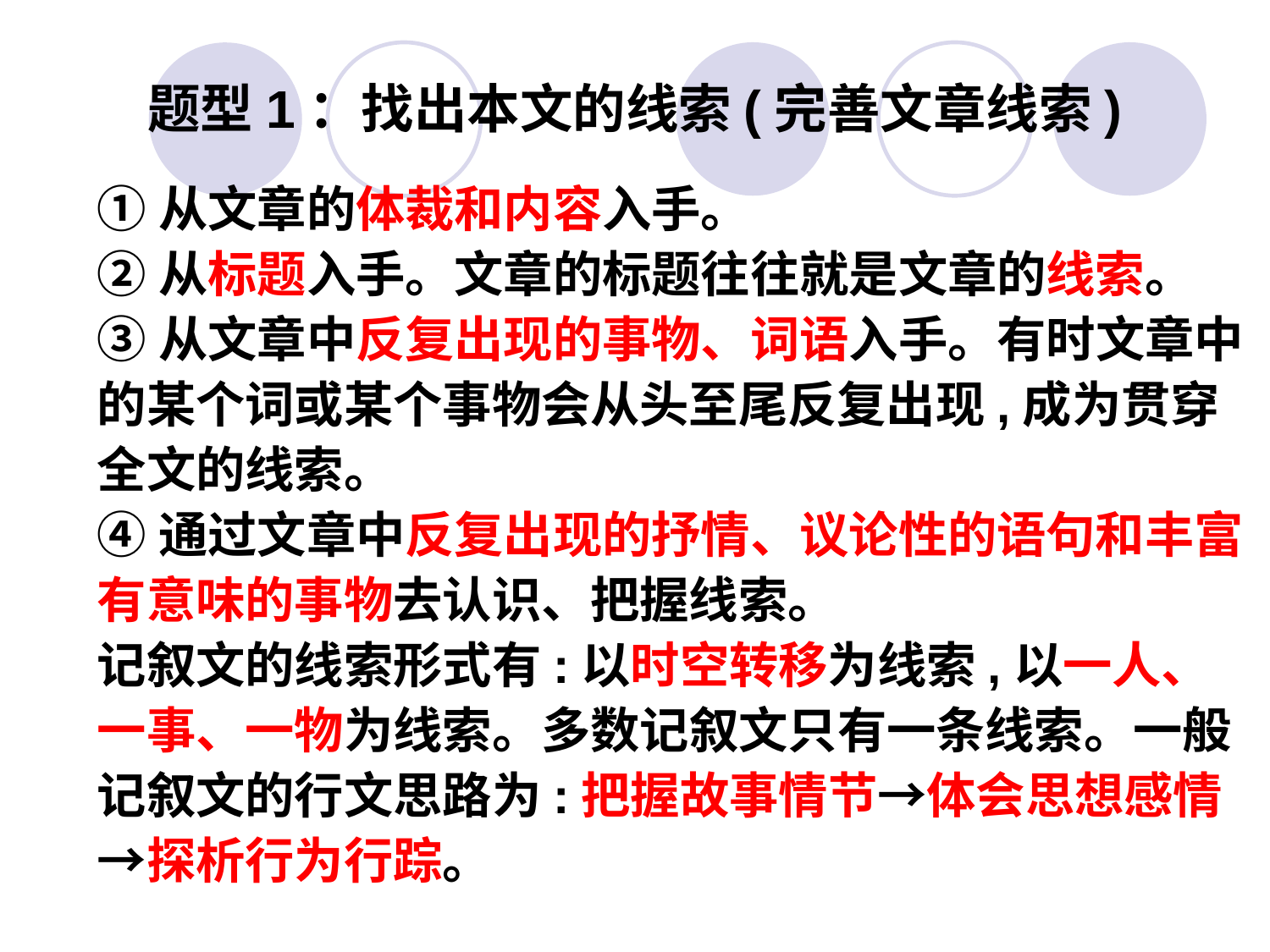

题型1：找出本文的线索(完善文章线索)
①从文章的体裁和内容入手。
②从标题入手。文章的标题往往就是文章的线索。
③从文章中反复出现的事物、词语入手。有时文章中的某个词或某个事物会从头至尾反复出现,成为贯穿全文的线索。
④通过文章中反复出现的抒情、议论性的语句和丰富有意味的事物去认识、把握线索。
记叙文的线索形式有:以时空转移为线索,以一人、一事、一物为线索。多数记叙文只有一条线索。一般记叙文的行文思路为:把握故事情节→体会思想感情→探析行为行踪。